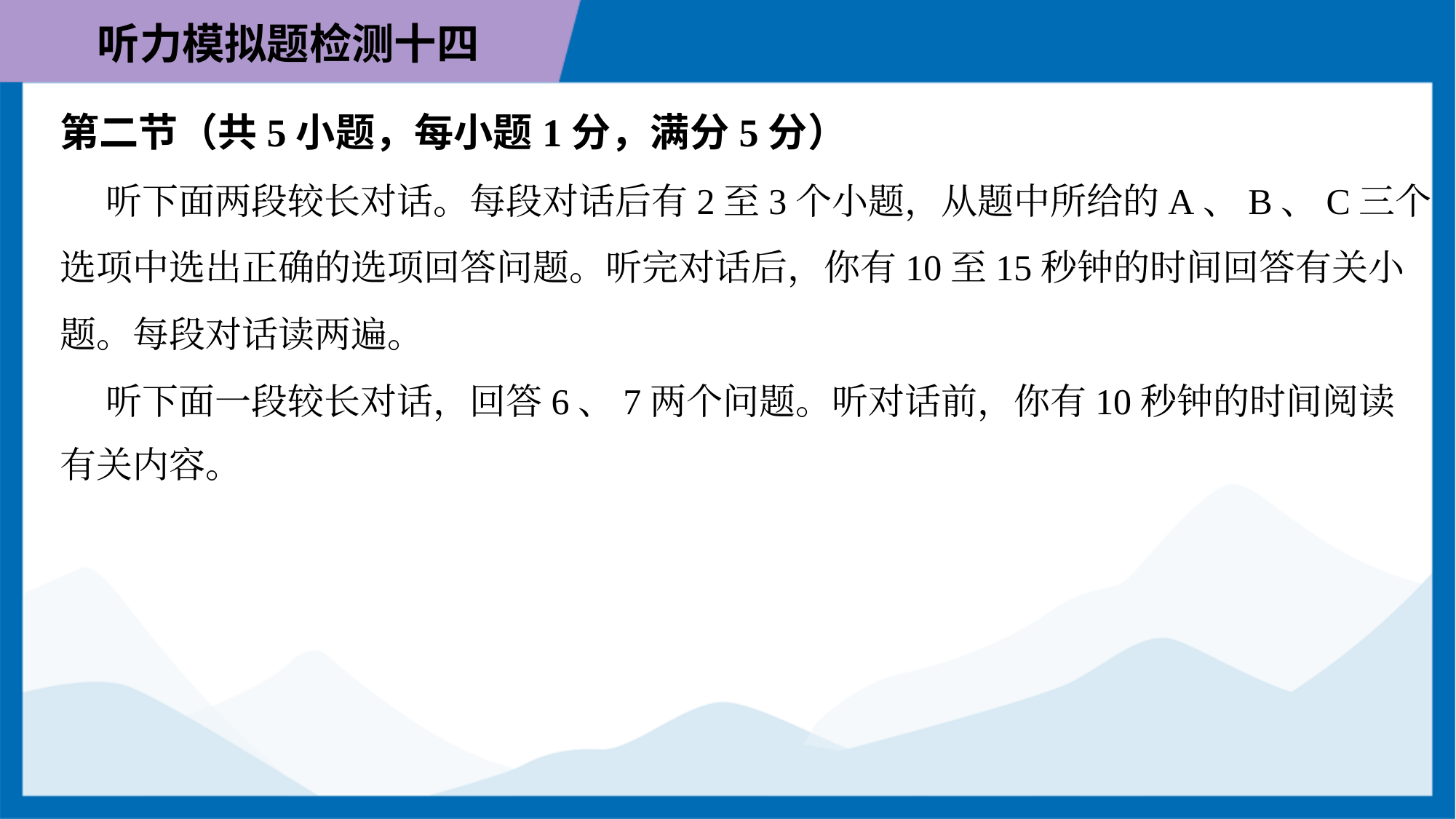

第二节（共5小题，每小题1分，满分5分）
    听下面两段较长对话。每段对话后有2至3个小题，从题中所给的A、B、C三个
选项中选出正确的选项回答问题。听完对话后，你有10至15秒钟的时间回答有关小
题。每段对话读两遍。
    听下面一段较长对话，回答6、7两个问题。听对话前，你有10秒钟的时间阅读
有关内容。